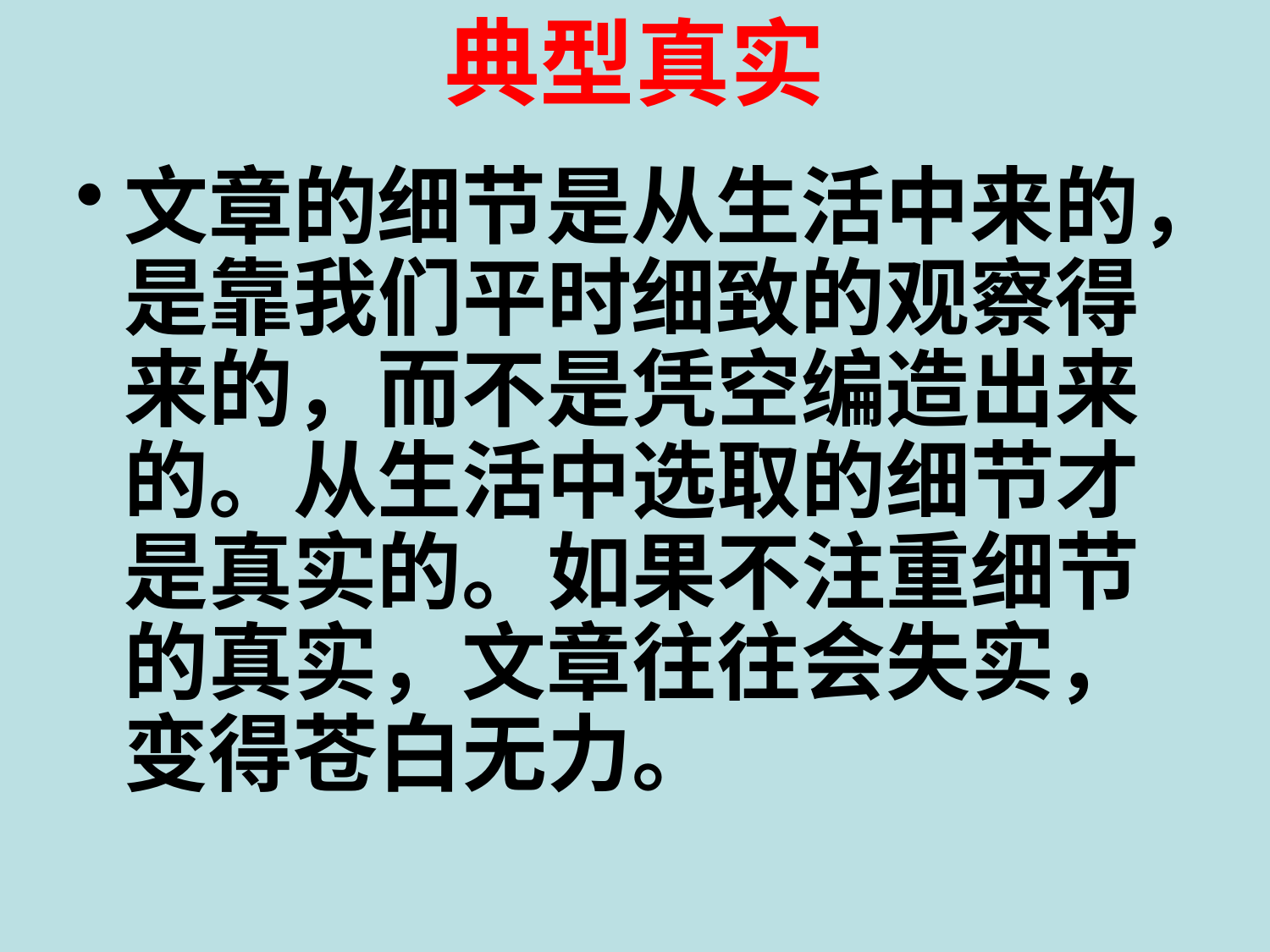

# 典型真实
文章的细节是从生活中来的，是靠我们平时细致的观察得来的，而不是凭空编造出来的。从生活中选取的细节才是真实的。如果不注重细节的真实，文章往往会失实，变得苍白无力。